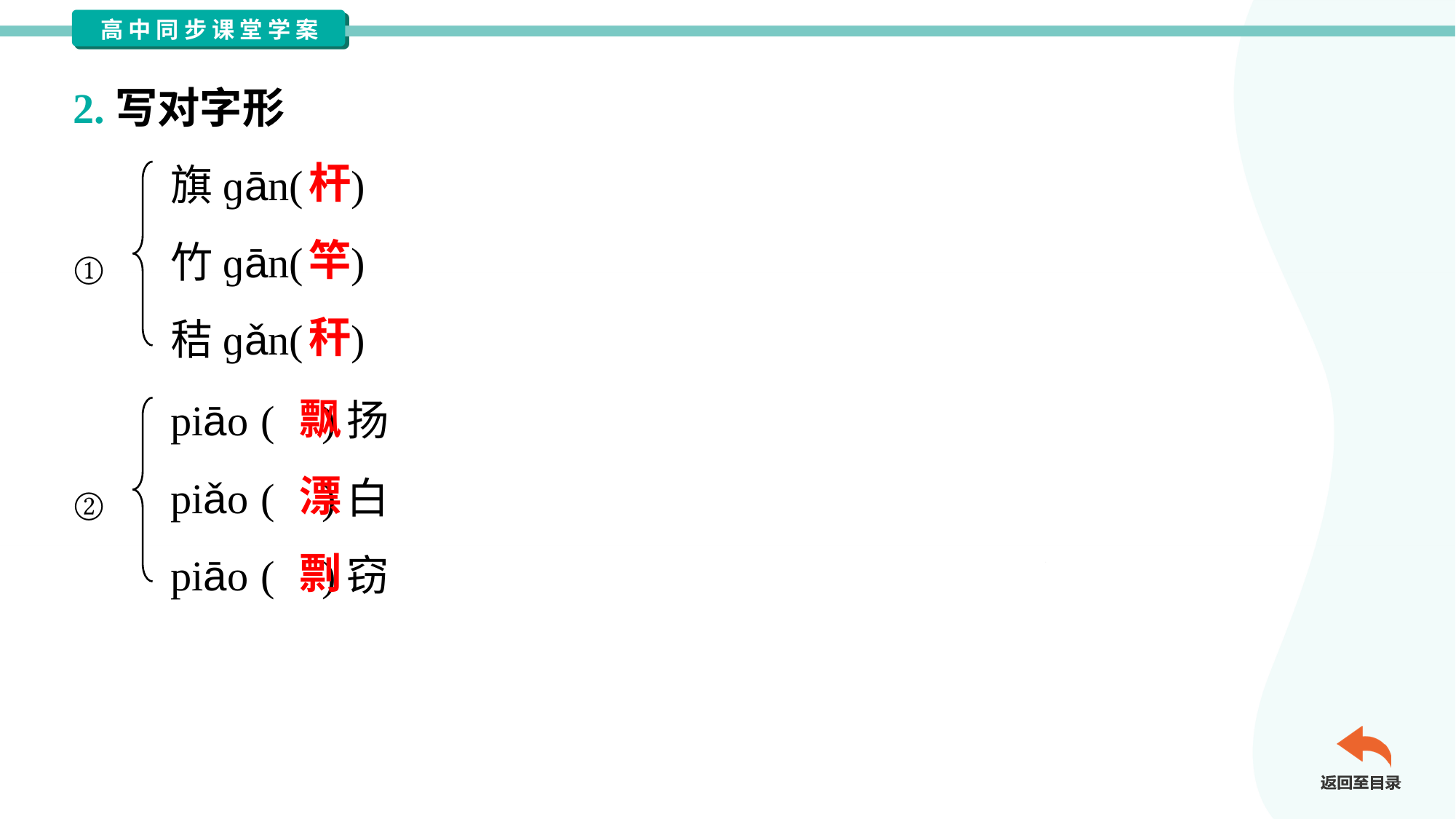

2.写对字形
旗ɡān(    )
竹ɡān(    )
秸ɡǎn(    )
杆

竿
①

秆
piāo (    )扬
piǎo (    )白
piāo (    )窃
飘

漂
②

剽